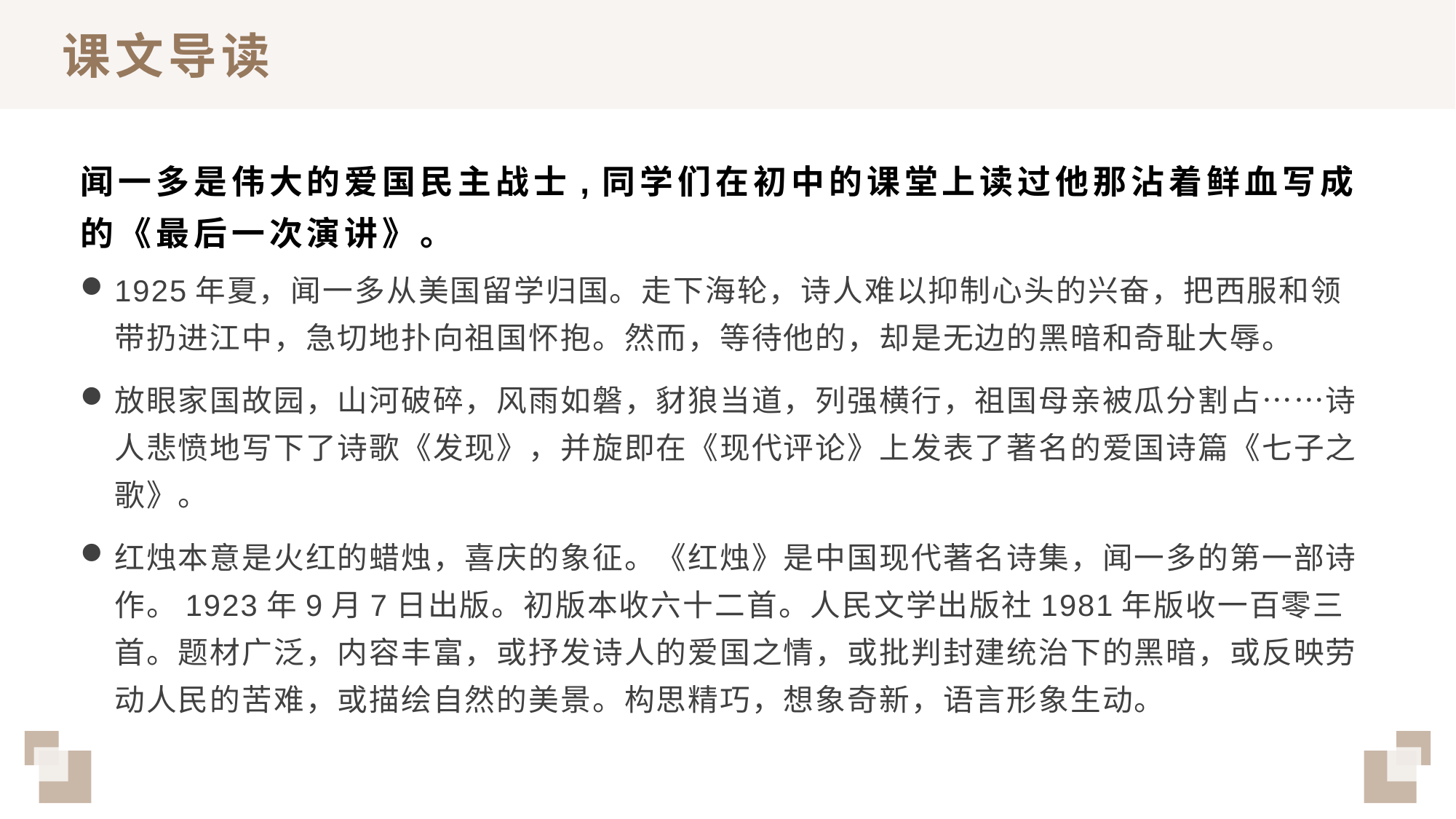

课文导读
闻一多是伟大的爱国民主战士,同学们在初中的课堂上读过他那沾着鲜血写成的《最后一次演讲》。
1925年夏，闻一多从美国留学归国。走下海轮，诗人难以抑制心头的兴奋，把西服和领带扔进江中，急切地扑向祖国怀抱。然而，等待他的，却是无边的黑暗和奇耻大辱。
放眼家国故园，山河破碎，风雨如磐，豺狼当道，列强横行，祖国母亲被瓜分割占……诗人悲愤地写下了诗歌《发现》，并旋即在《现代评论》上发表了著名的爱国诗篇《七子之歌》。
红烛本意是火红的蜡烛，喜庆的象征。《红烛》是中国现代著名诗集，闻一多的第一部诗作。1923年9月7日出版。初版本收六十二首。人民文学出版社1981年版收一百零三首。题材广泛，内容丰富，或抒发诗人的爱国之情，或批判封建统治下的黑暗，或反映劳动人民的苦难，或描绘自然的美景。构思精巧，想象奇新，语言形象生动。